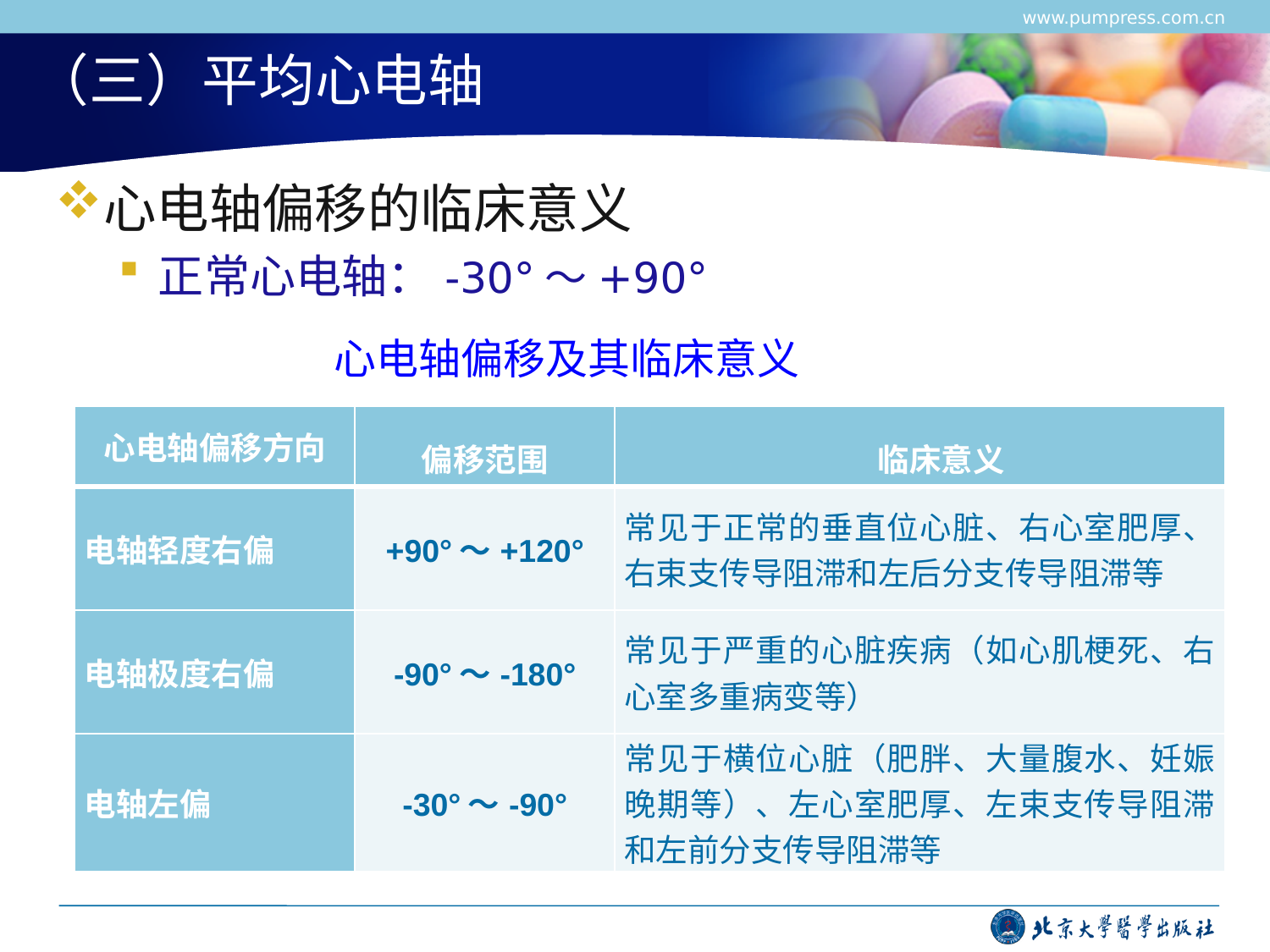

www.pumpress.com.cn
# （三）平均心电轴
心电轴偏移的临床意义
正常心电轴：-30°～+90°
心电轴偏移及其临床意义
| 心电轴偏移方向 | 偏移范围 | 临床意义 |
| --- | --- | --- |
| 电轴轻度右偏 | +90°～+120° | 常见于正常的垂直位心脏、右心室肥厚、右束支传导阻滞和左后分支传导阻滞等 |
| 电轴极度右偏 | -90°～-180° | 常见于严重的心脏疾病（如心肌梗死、右心室多重病变等） |
| 电轴左偏 | -30°～-90° | 常见于横位心脏（肥胖、大量腹水、妊娠晚期等）、左心室肥厚、左束支传导阻滞和左前分支传导阻滞等 |